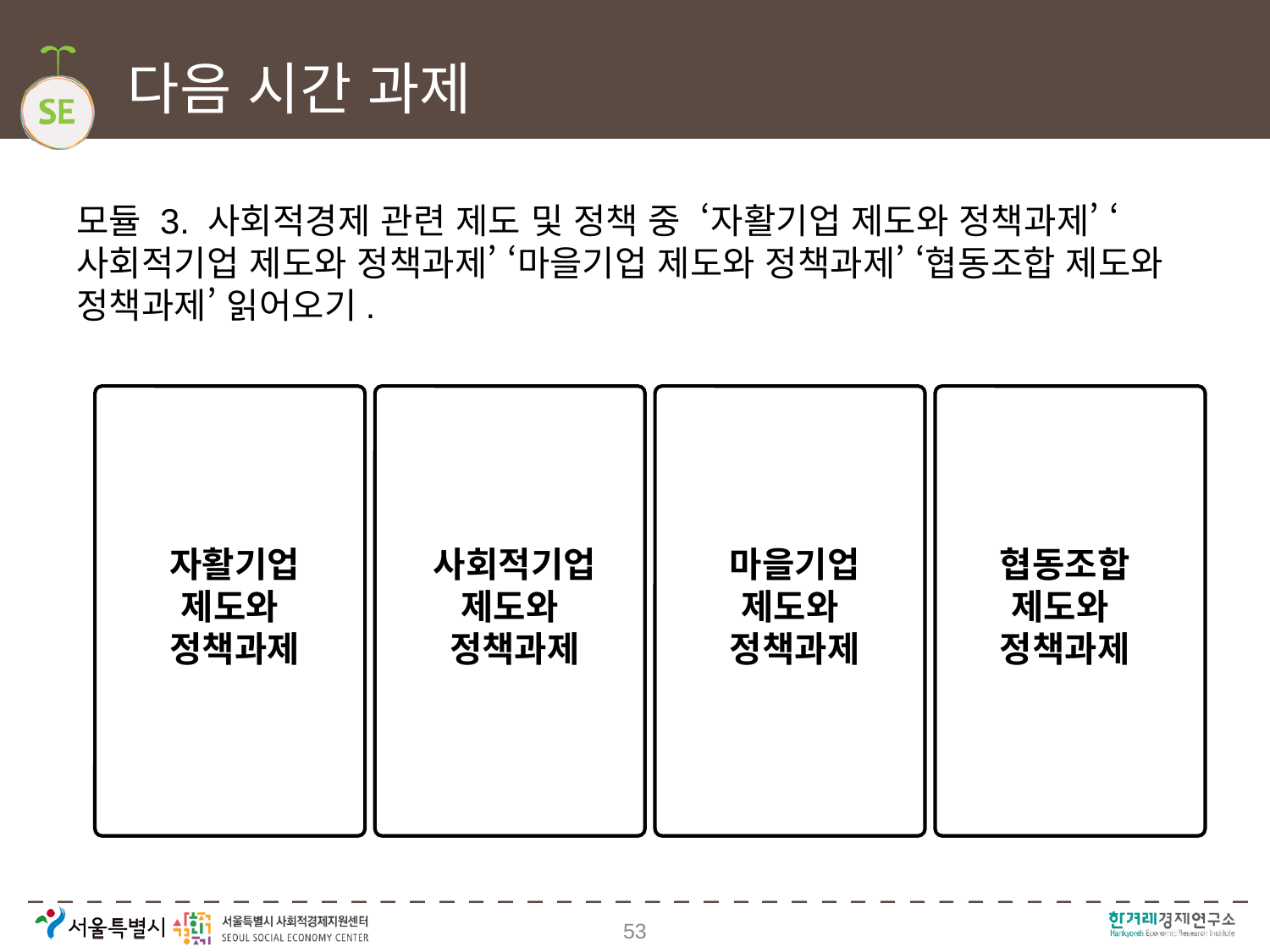

# 다음 시간 과제
모듈 3. 사회적경제 관련 제도 및 정책 중  ‘자활기업 제도와 정책과제’ ‘사회적기업 제도와 정책과제’ ‘마을기업 제도와 정책과제’ ‘협동조합 제도와 정책과제’ 읽어오기.

자활기업
제도와
정책과제
사회적기업
제도와
정책과제
마을기업
제도와
정책과제
협동조합
제도와
정책과제
53